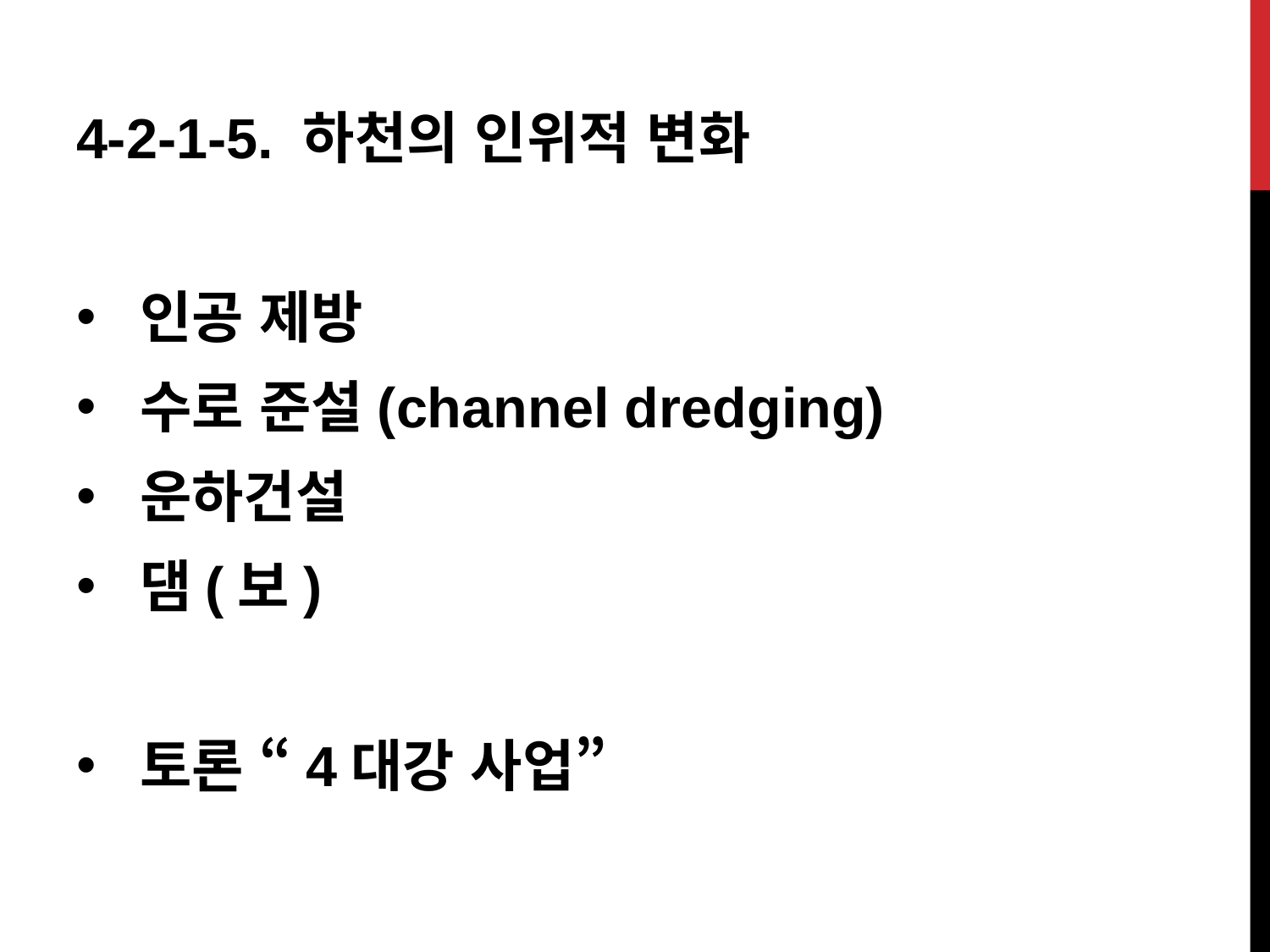

4-2-1-5. 하천의 인위적 변화

인공 제방
수로 준설(channel dredging)
운하건설
댐(보)

토론 “4대강 사업”